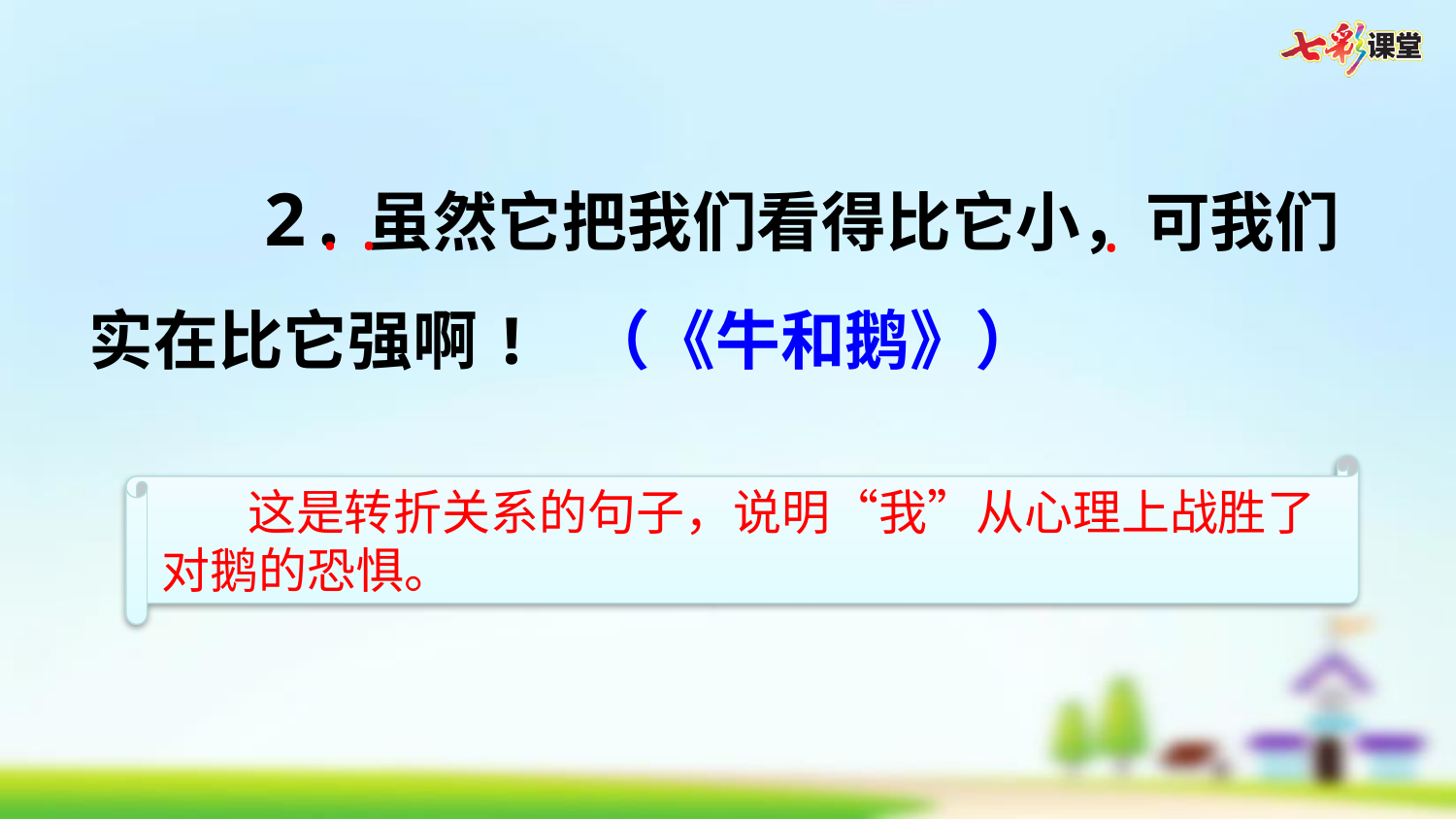

2.虽然它把我们看得比它小，可我们实在比它强啊! （《牛和鹅》）
··
·
这是转折关系的句子，说明“我”从心理上战胜了对鹅的恐惧。